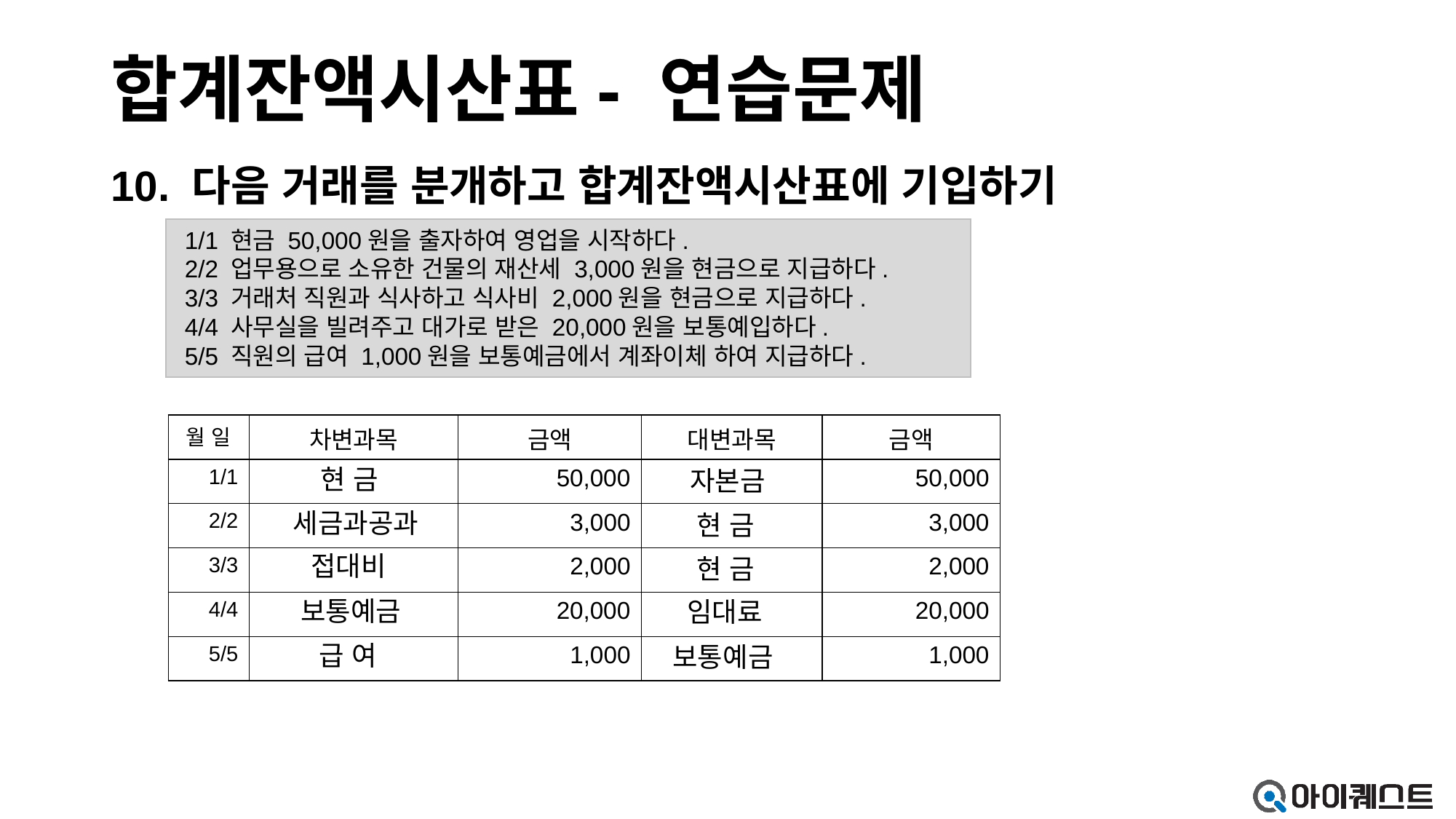

# 합계잔액시산표- 연습문제
10. 다음 거래를 분개하고 합계잔액시산표에 기입하기

1/1 현금 50,000원을 출자하여 영업을 시작하다.
2/2 업무용으로 소유한 건물의 재산세 3,000원을 현금으로 지급하다.
3/3 거래처 직원과 식사하고 식사비 2,000원을 현금으로 지급하다.
4/4 사무실을 빌려주고 대가로 받은 20,000원을 보통예입하다.
5/5 직원의 급여 1,000원을 보통예금에서 계좌이체 하여 지급하다.

| 월 일 | 차변과목 | 금액 | 대변과목 | 금액 |
| --- | --- | --- | --- | --- |
| 1/1 |  | 50,000 |  | 50,000 |
| 2/2 |  | 3,000 |  | 3,000 |
| 3/3 |  | 2,000 |  | 2,000 |
| 4/4 |  | 20,000 |  | 20,000 |
| 5/5 |  | 1,000 |  | 1,000 |
현 금
자본금
세금과공과
현 금
접대비
현 금
보통예금
임대료
급 여
보통예금